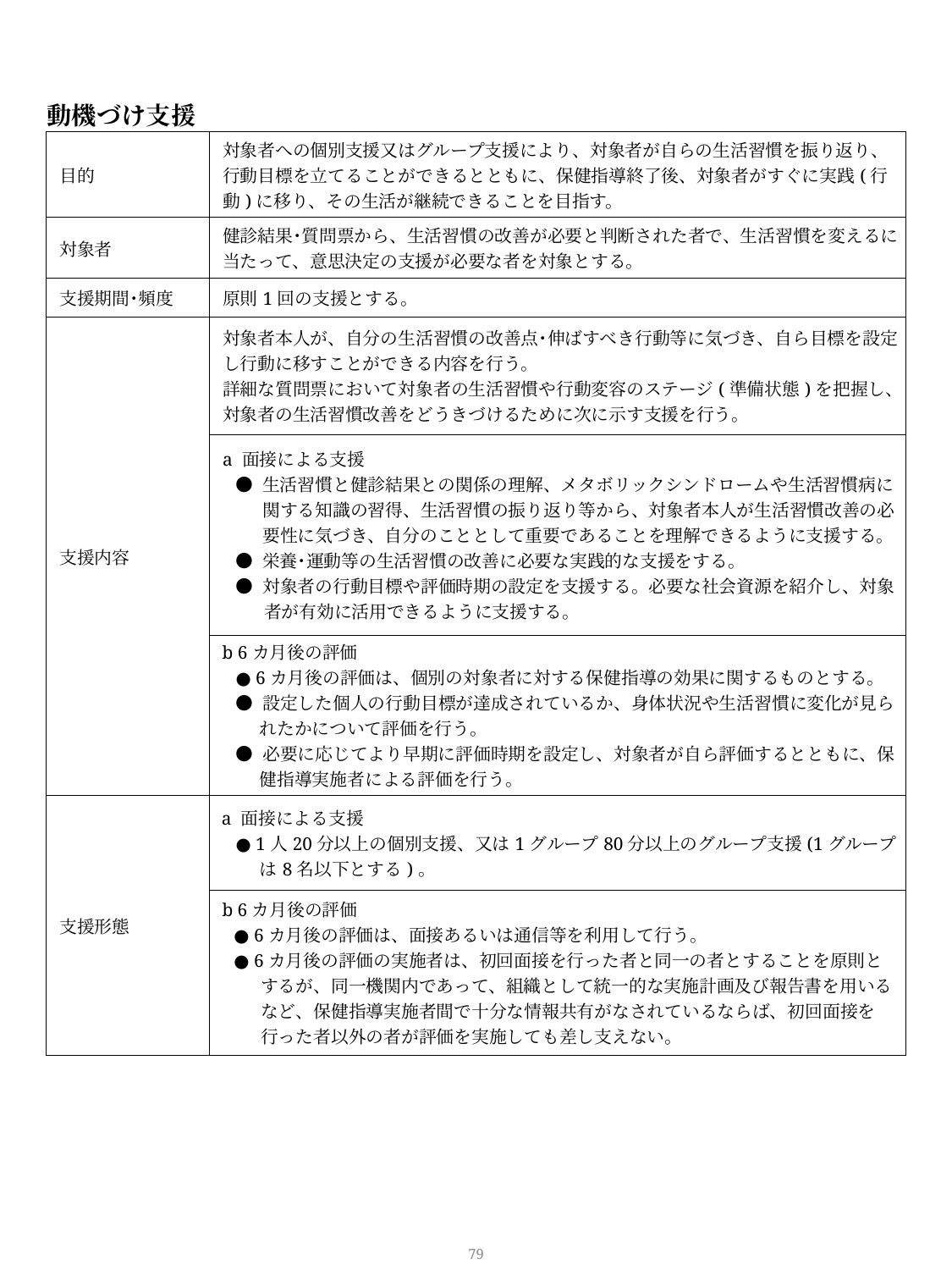

| 動機づけ支援 |  |
| --- | --- |
| 目的 | 対象者への個別支援又はグループ支援により、対象者が自らの生活習慣を振り返り、行動目標を立てることができるとともに、保健指導終了後、対象者がすぐに実践(行動)に移り、その生活が継続できることを目指す。 |
| 対象者 | 健診結果･質問票から、生活習慣の改善が必要と判断された者で、生活習慣を変えるに当たって、意思決定の支援が必要な者を対象とする。 |
| 支援期間･頻度 | 原則1回の支援とする。 |
| 支援内容 | 対象者本人が、自分の生活習慣の改善点･伸ばすべき行動等に気づき、自ら目標を設定し行動に移すことができる内容を行う。 詳細な質問票において対象者の生活習慣や行動変容のステージ(準備状態)を把握し、対象者の生活習慣改善をどうきづけるために次に示す支援を行う。 |
|  | a 面接による支援 ● 生活習慣と健診結果との関係の理解、メタボリックシンドロームや生活習慣病に関する知識の習得、生活習慣の振り返り等から、対象者本人が生活習慣改善の必要性に気づき、自分のこととして重要であることを理解できるように支援する。 ● 栄養･運動等の生活習慣の改善に必要な実践的な支援をする。 ● 対象者の行動目標や評価時期の設定を支援する。必要な社会資源を紹介し、対象者が有効に活用できるように支援する。 |
|  | b 6カ月後の評価 ● 6カ月後の評価は、個別の対象者に対する保健指導の効果に関するものとする。 ● 設定した個人の行動目標が達成されているか、身体状況や生活習慣に変化が見られたかについて評価を行う。 ● 必要に応じてより早期に評価時期を設定し、対象者が自ら評価するとともに、保健指導実施者による評価を行う。 |
| 支援形態 | a 面接による支援 ● 1人20分以上の個別支援、又は1グループ80分以上のグループ支援(1グループは8名以下とする)。 |
|  | b 6カ月後の評価 ● 6カ月後の評価は、面接あるいは通信等を利用して行う。 ● 6カ月後の評価の実施者は、初回面接を行った者と同一の者とすることを原則とするが、同一機関内であって、組織として統一的な実施計画及び報告書を用いるなど、保健指導実施者間で十分な情報共有がなされているならば、初回面接を行った者以外の者が評価を実施しても差し支えない。 |
79